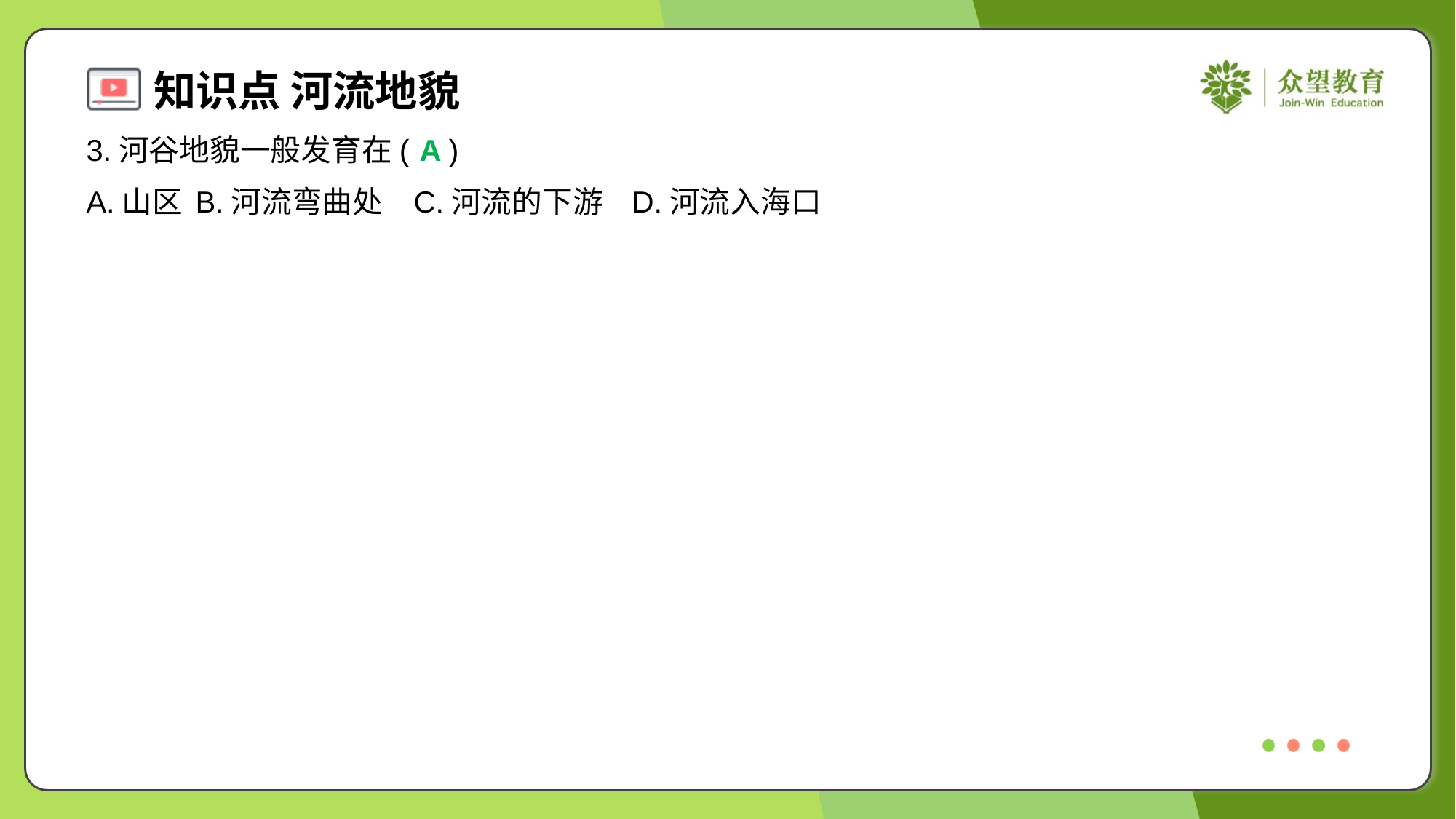

3.河谷地貌一般发育在(     )
A
A.山区	B.河流弯曲处	C.河流的下游	D.河流入海口